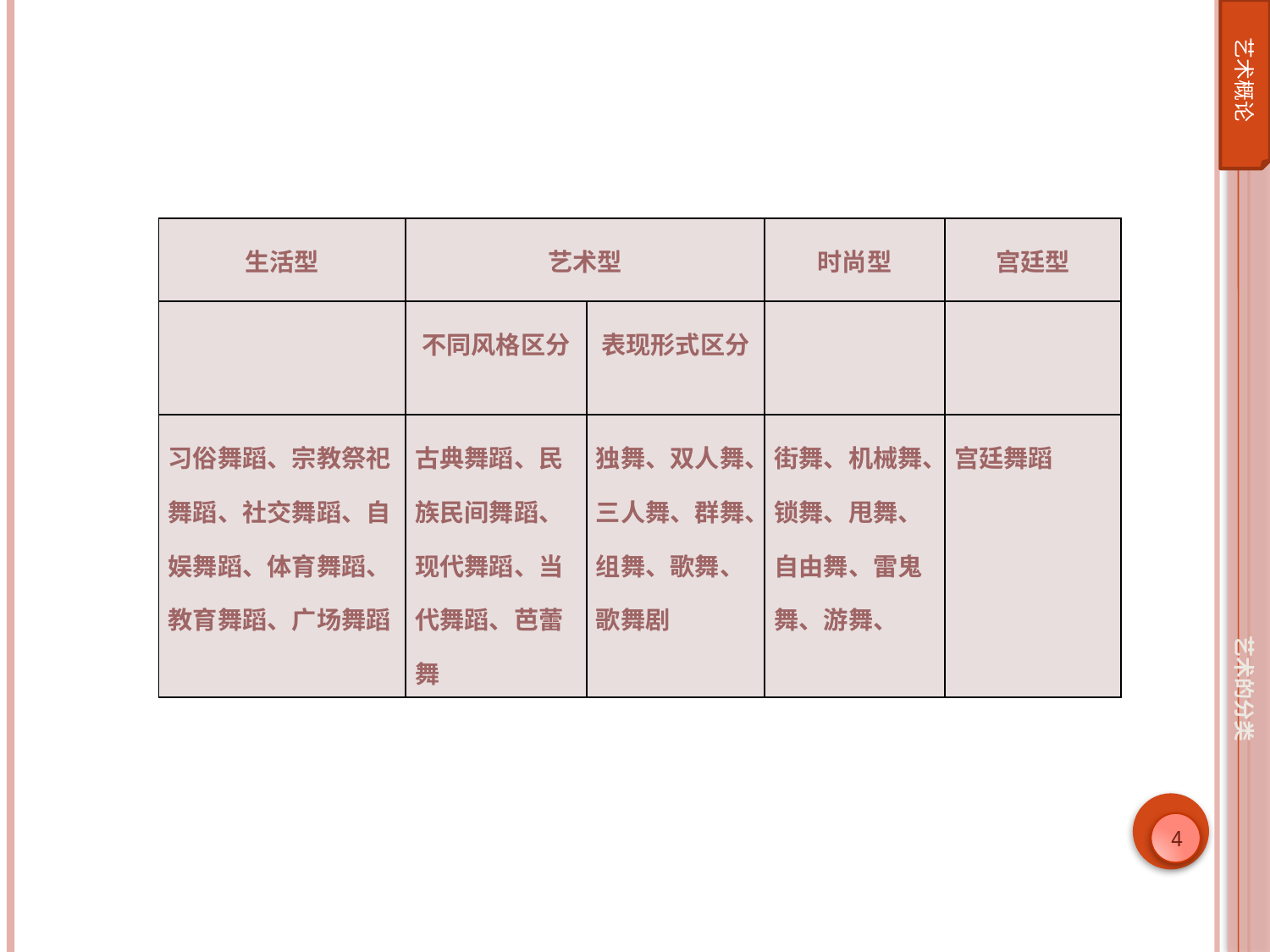

艺术概论
| 生活型 | 艺术型 |  | 时尚型 | 宫廷型 |
| --- | --- | --- | --- | --- |
|  | 不同风格区分 | 表现形式区分 |  |  |
| 习俗舞蹈、宗教祭祀舞蹈、社交舞蹈、自娱舞蹈、体育舞蹈、教育舞蹈、广场舞蹈 | 古典舞蹈、民族民间舞蹈、现代舞蹈、当代舞蹈、芭蕾舞 | 独舞、双人舞、三人舞、群舞、组舞、歌舞、歌舞剧 | 街舞、机械舞、锁舞、甩舞、自由舞、雷鬼舞、游舞、 | 宫廷舞蹈 |
艺术的分类
4